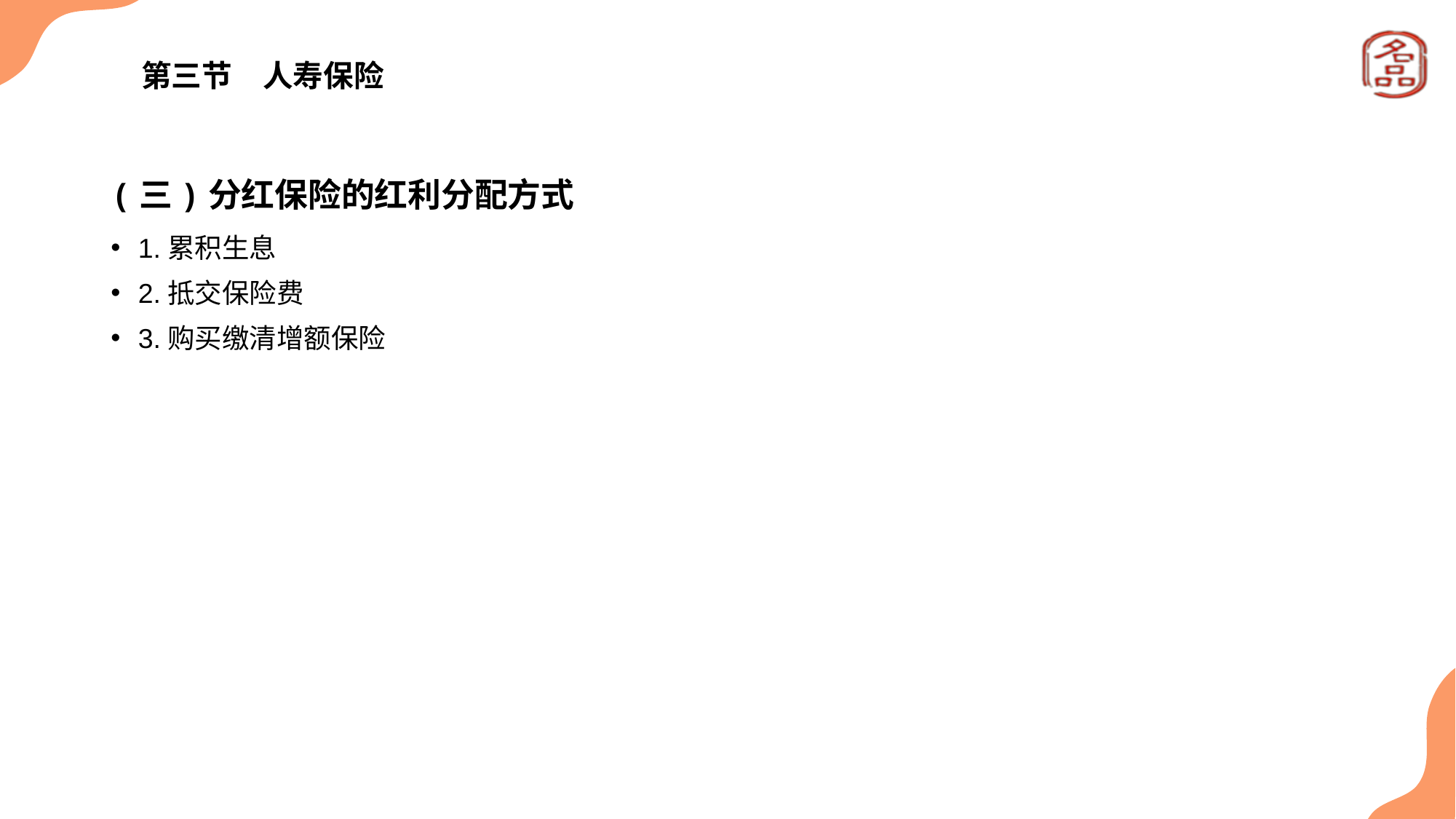

# 第三节　人寿保险
(三)分红保险的红利分配方式
1.累积生息
2.抵交保险费
3.购买缴清增额保险